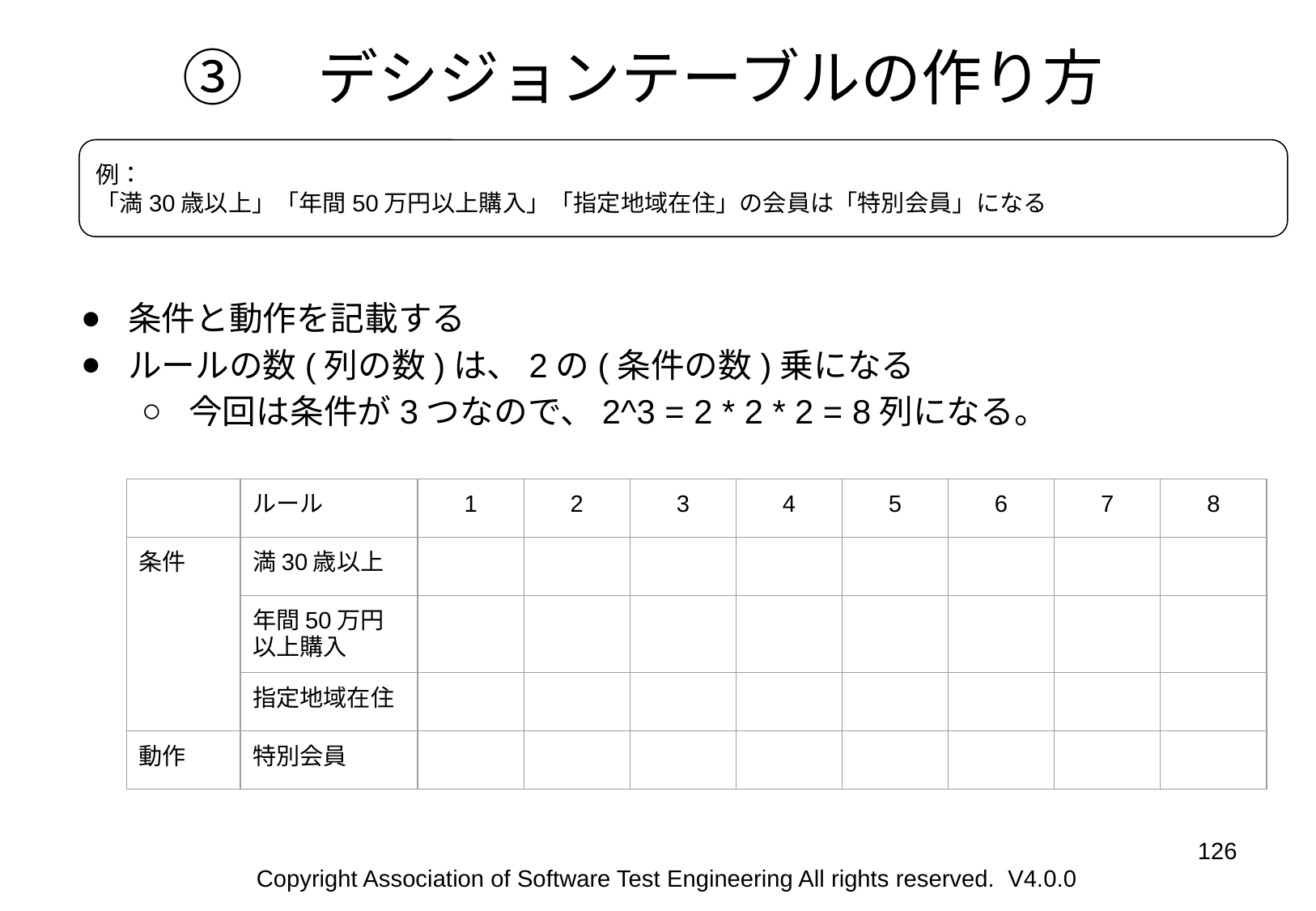

# ③　デシジョンテーブルの作り方
例：
「満30歳以上」「年間50万円以上購入」「指定地域在住」の会員は「特別会員」になる
条件と動作を記載する
ルールの数(列の数)は、2の(条件の数)乗になる
今回は条件が3つなので、2^3 = 2 * 2 * 2 = 8列になる。
|  | ルール | 1 | 2 | 3 | 4 | 5 | 6 | 7 | 8 |
| --- | --- | --- | --- | --- | --- | --- | --- | --- | --- |
| 条件 | 満30歳以上 |  |  |  |  |  |  |  |  |
|  | 年間50万円以上購入 |  |  |  |  |  |  |  |  |
|  | 指定地域在住 |  |  |  |  |  |  |  |  |
| 動作 | 特別会員 |  |  |  |  |  |  |  |  |
126
Copyright Association of Software Test Engineering All rights reserved.  V4.0.0